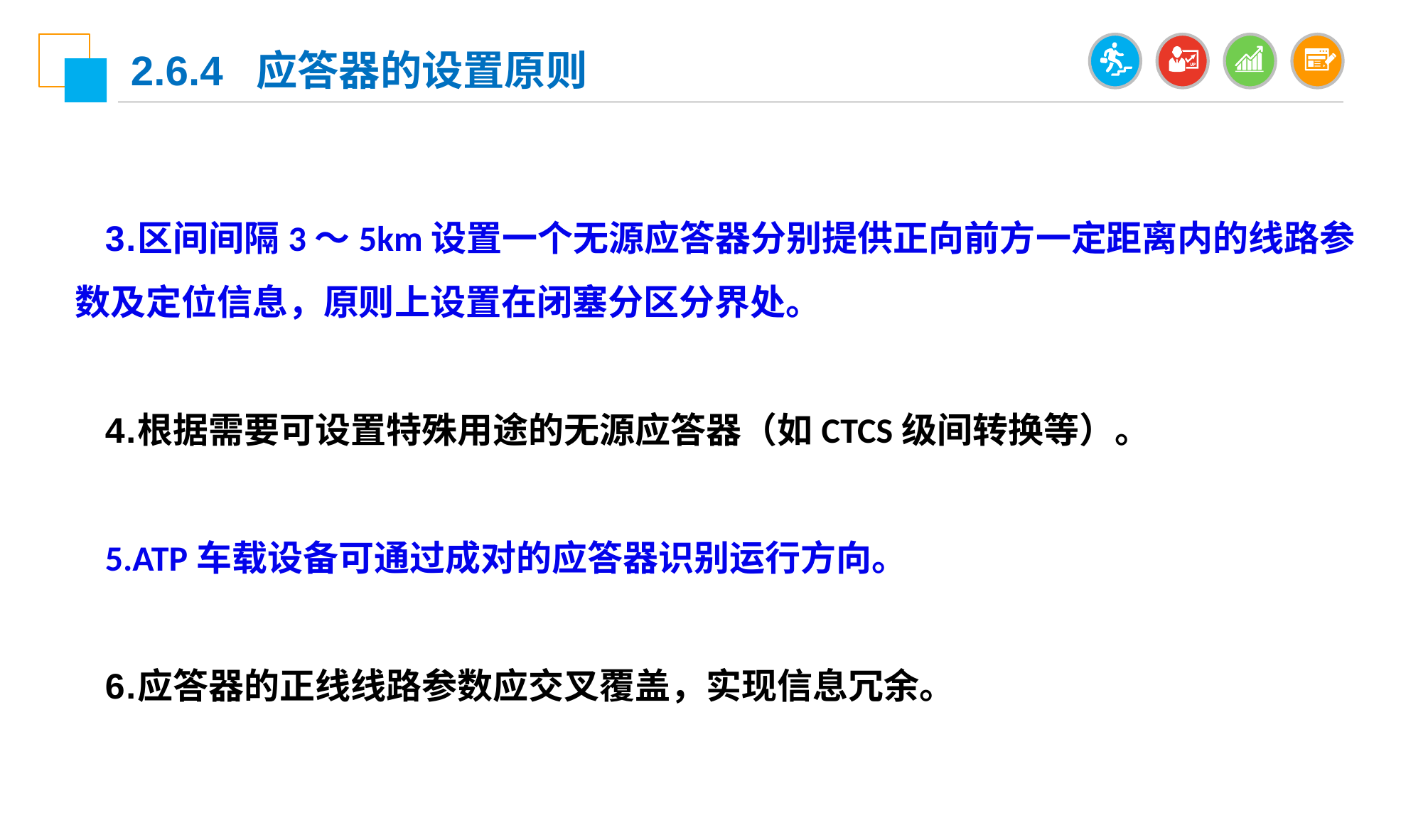

2.6.4  应答器的设置原则
区间间隔3～5km设置一个无源应答器分别提供正向前方一定距离内的线路参数及定位信息，原则上设置在闭塞分区分界处。

根据需要可设置特殊用途的无源应答器（如CTCS级间转换等）。

ATP车载设备可通过成对的应答器识别运行方向。

应答器的正线线路参数应交叉覆盖，实现信息冗余。